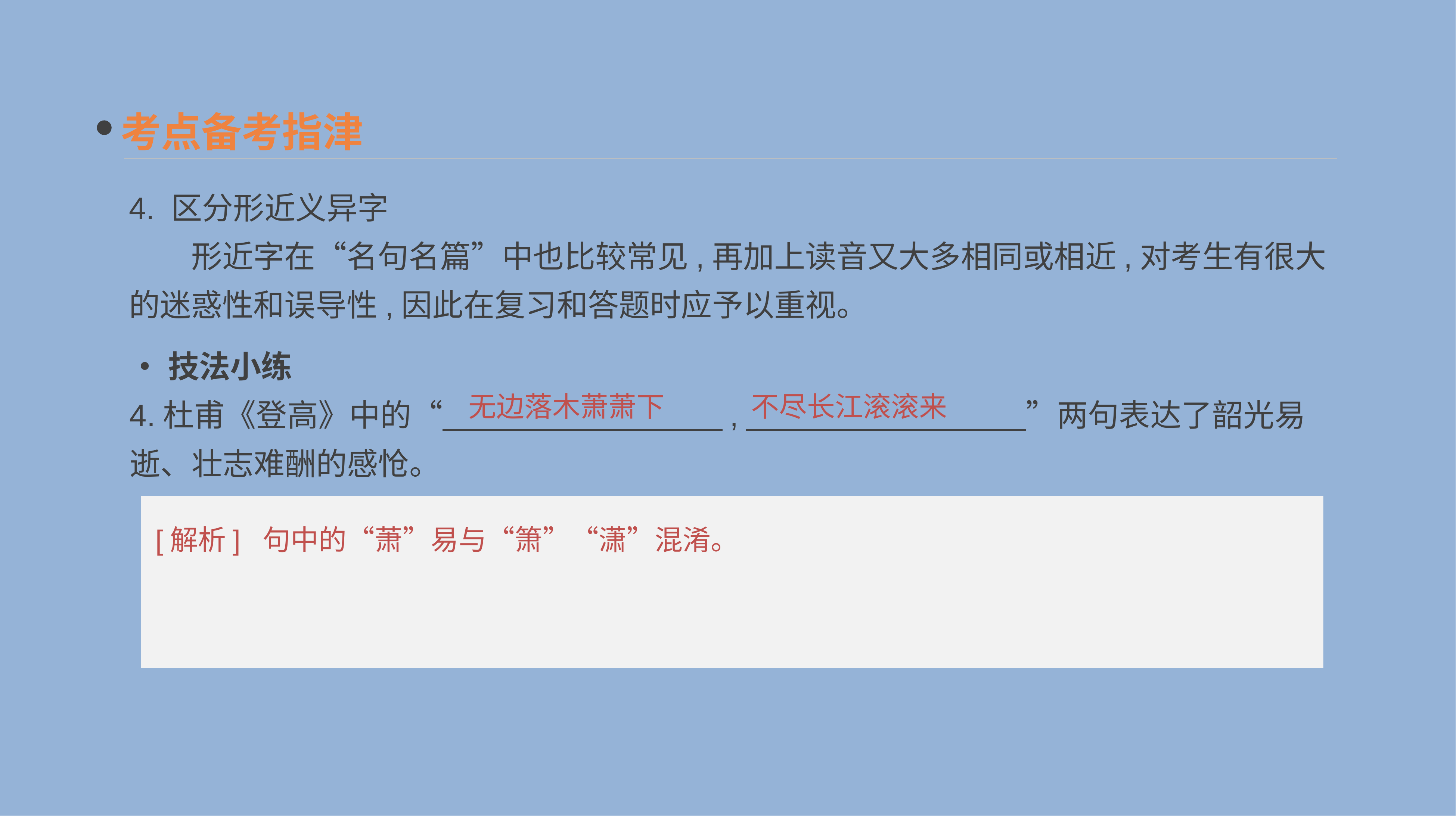

考点备考指津

4. 区分形近义异字
　　形近字在“名句名篇”中也比较常见,再加上读音又大多相同或相近,对考生有很大的迷惑性和误导性,因此在复习和答题时应予以重视。
•技法小练
4.杜甫《登高》中的“　　　　　　　　　,　　　　　　　　　”两句表达了韶光易逝、壮志难酬的感怆。
无边落木萧萧下
不尽长江滚滚来

[解析]  句中的“萧”易与“箫”“潇”混淆。